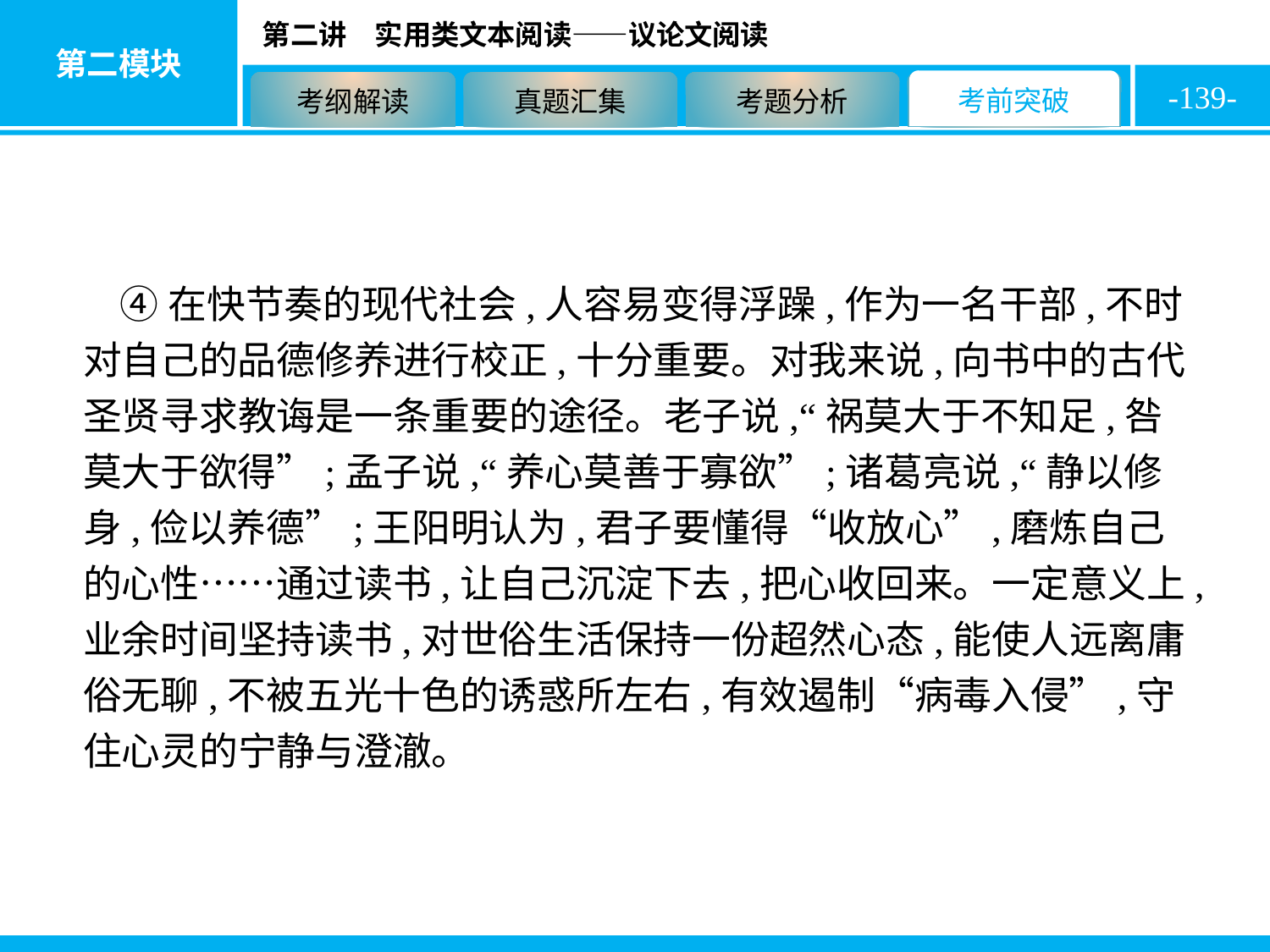

-139-
④在快节奏的现代社会,人容易变得浮躁,作为一名干部,不时对自己的品德修养进行校正,十分重要。对我来说,向书中的古代圣贤寻求教诲是一条重要的途径。老子说,“祸莫大于不知足,咎莫大于欲得”;孟子说,“养心莫善于寡欲”;诸葛亮说,“静以修身,俭以养德”;王阳明认为,君子要懂得“收放心”,磨炼自己的心性……通过读书,让自己沉淀下去,把心收回来。一定意义上,业余时间坚持读书,对世俗生活保持一份超然心态,能使人远离庸俗无聊,不被五光十色的诱惑所左右,有效遏制“病毒入侵”,守住心灵的宁静与澄澈。